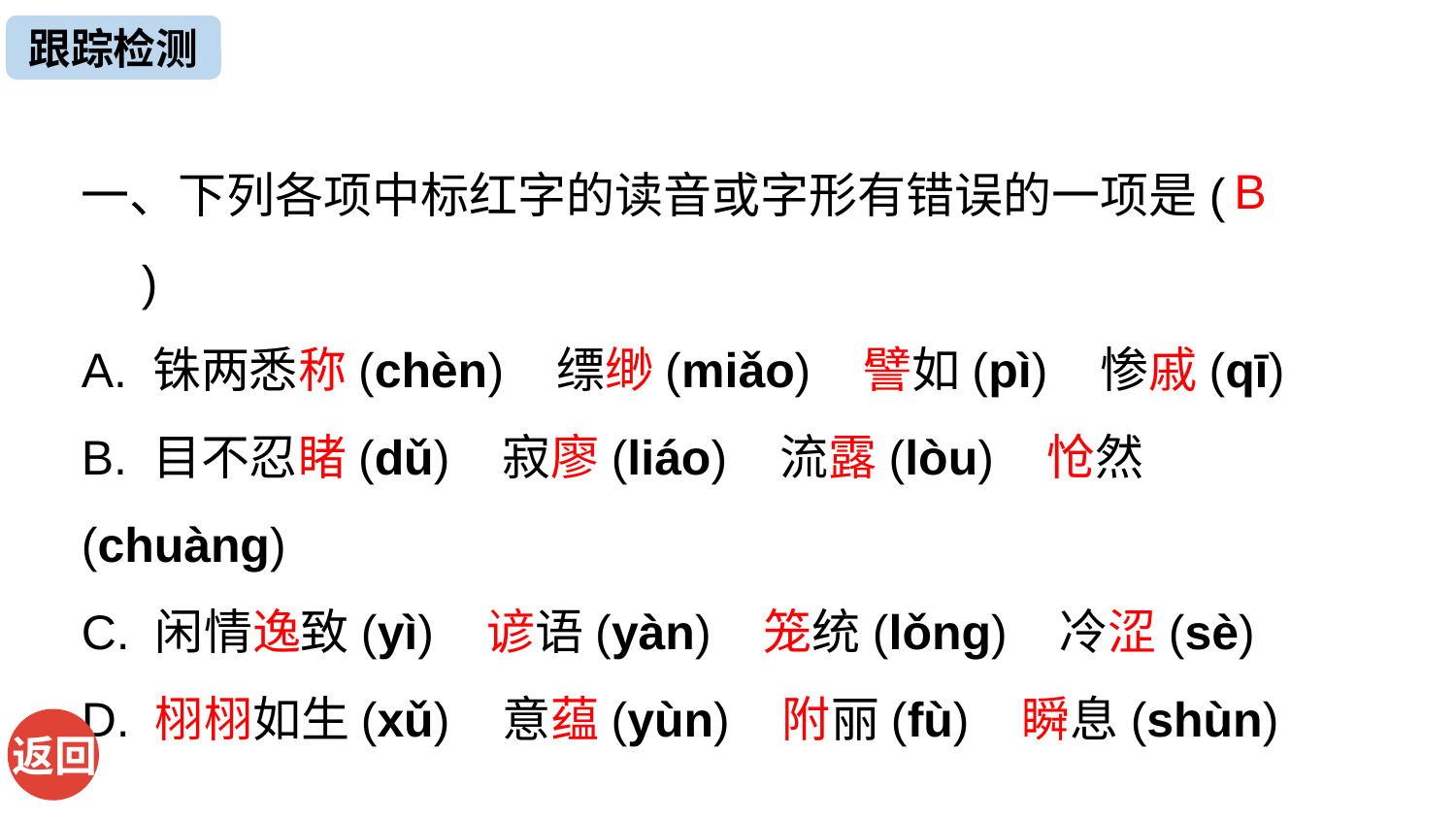

跟踪检测
一、下列各项中标红字的读音或字形有错误的一项是(　　)
A. 铢两悉称(chèn)   缥缈(miǎo)   譬如(pì)   惨戚(qī)
B. 目不忍睹(dǔ)   寂廖(liáo)   流露(lòu)   怆然(chuàng)
C. 闲情逸致(yì)   谚语(yàn)   笼统(lǒng)   冷涩(sè)
D. 栩栩如生(xǔ)   意蕴(yùn)   附丽(fù)   瞬息(shùn)
B

返回